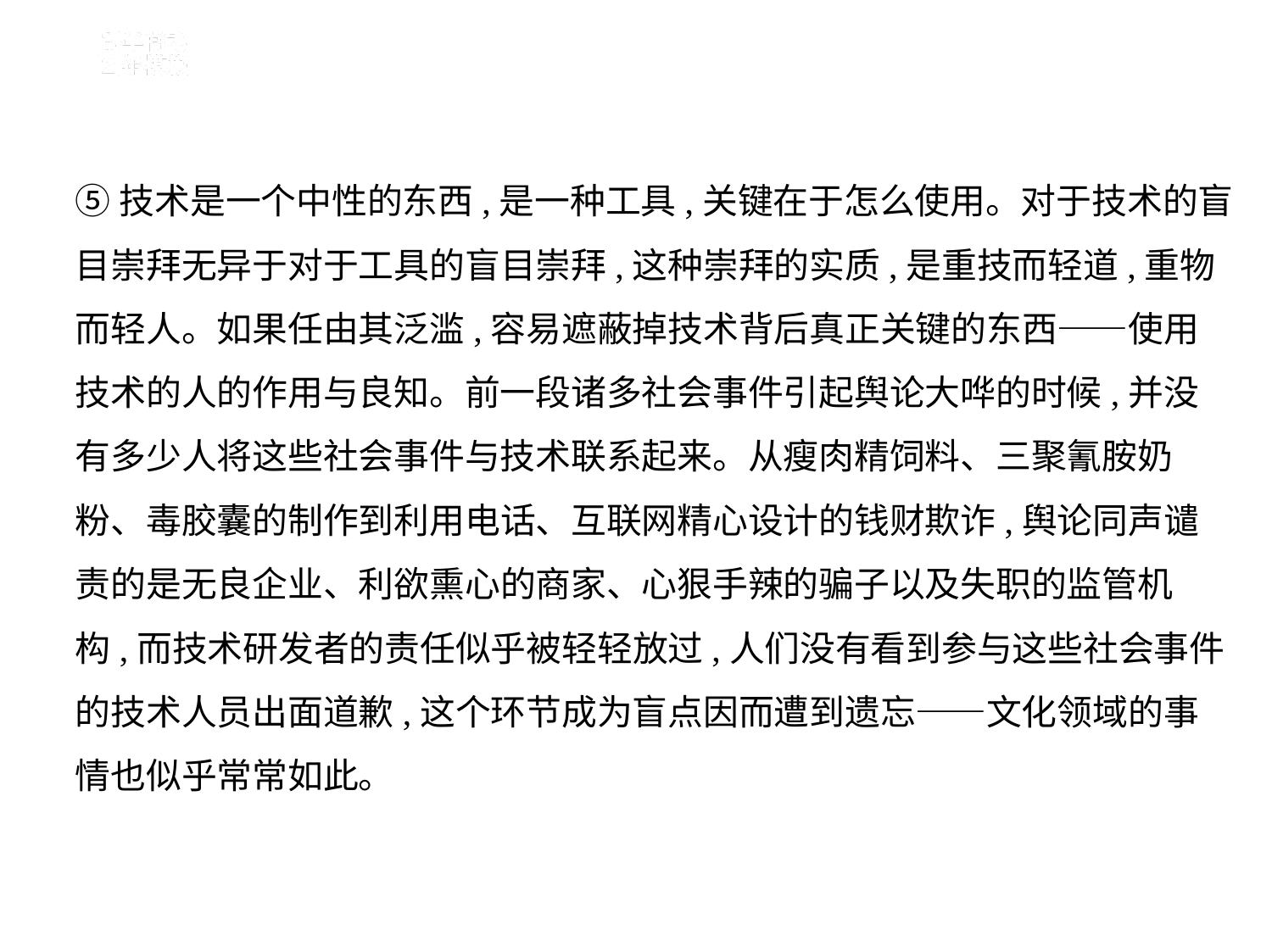

⑤技术是一个中性的东西,是一种工具,关键在于怎么使用。对于技术的盲
目崇拜无异于对于工具的盲目崇拜,这种崇拜的实质,是重技而轻道,重物
而轻人。如果任由其泛滥,容易遮蔽掉技术背后真正关键的东西——使用
技术的人的作用与良知。前一段诸多社会事件引起舆论大哗的时候,并没
有多少人将这些社会事件与技术联系起来。从瘦肉精饲料、三聚氰胺奶
粉、毒胶囊的制作到利用电话、互联网精心设计的钱财欺诈,舆论同声谴
责的是无良企业、利欲熏心的商家、心狠手辣的骗子以及失职的监管机
构,而技术研发者的责任似乎被轻轻放过,人们没有看到参与这些社会事件
的技术人员出面道歉,这个环节成为盲点因而遭到遗忘——文化领域的事
情也似乎常常如此。